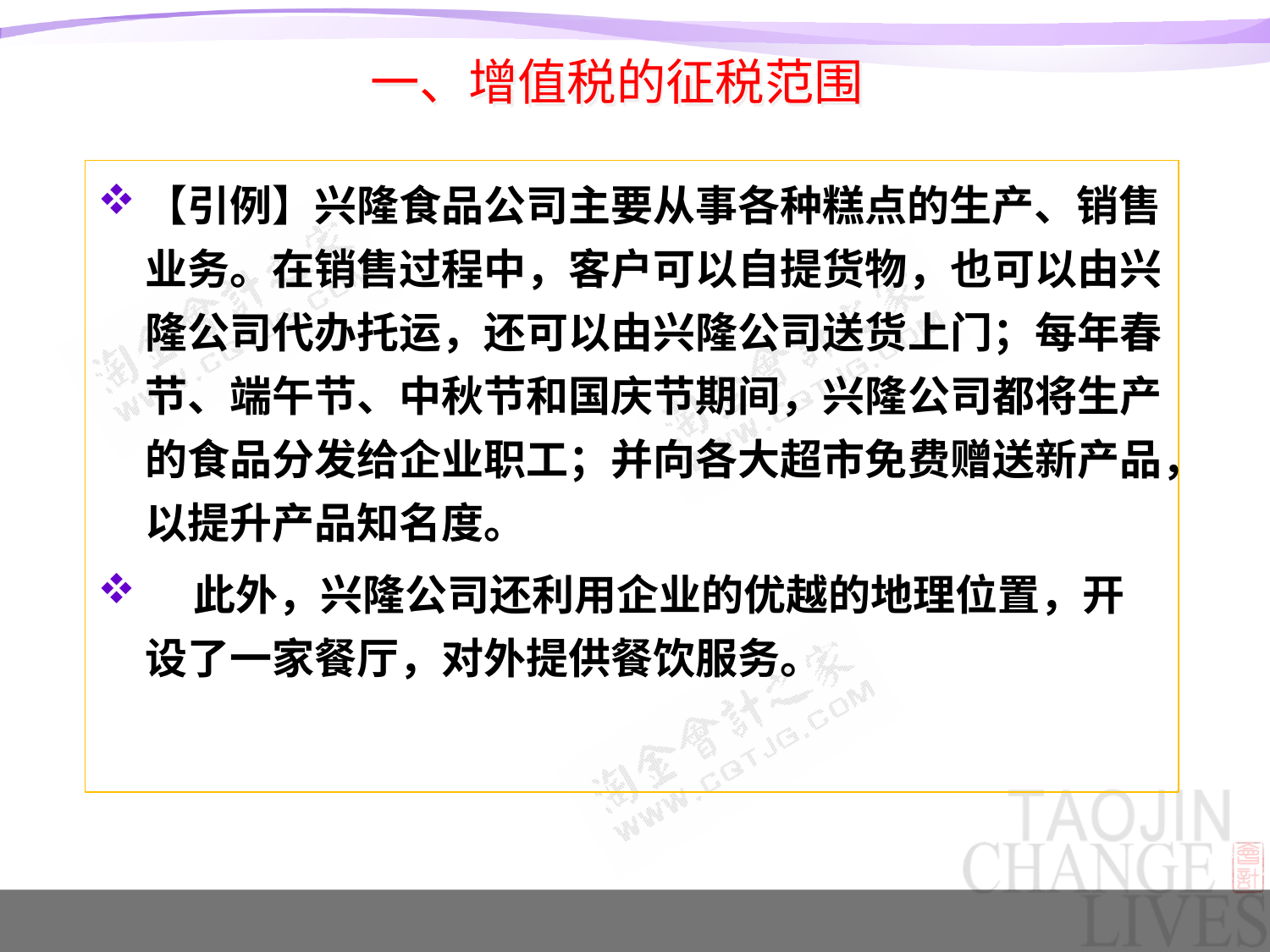

一、增值税的征税范围
【引例】兴隆食品公司主要从事各种糕点的生产、销售业务。在销售过程中，客户可以自提货物，也可以由兴隆公司代办托运，还可以由兴隆公司送货上门；每年春节、端午节、中秋节和国庆节期间，兴隆公司都将生产的食品分发给企业职工；并向各大超市免费赠送新产品，以提升产品知名度。
    此外，兴隆公司还利用企业的优越的地理位置，开设了一家餐厅，对外提供餐饮服务。